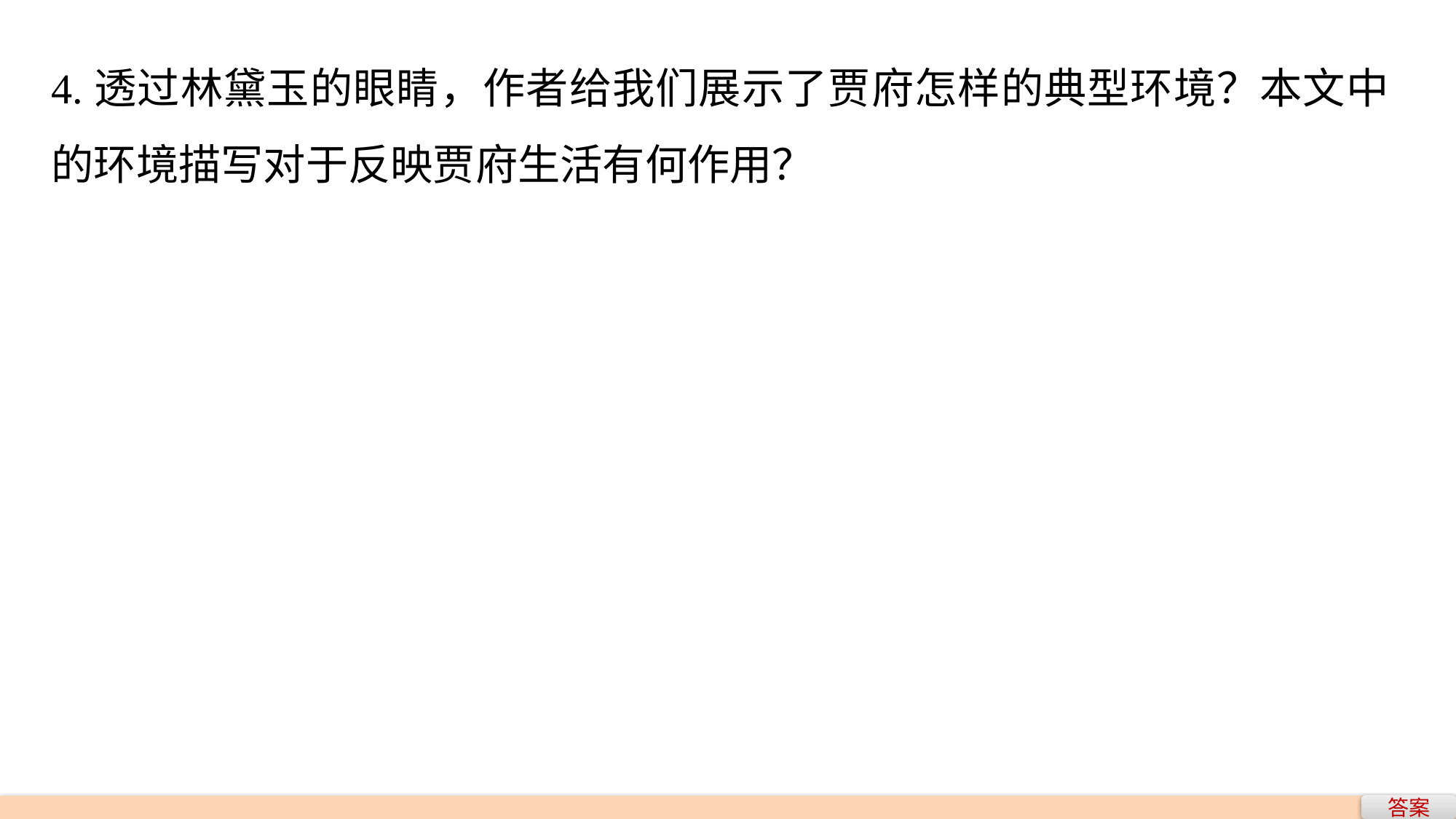

4.透过林黛玉的眼睛，作者给我们展示了贾府怎样的典型环境？本文中的环境描写对于反映贾府生活有何作用？
答案